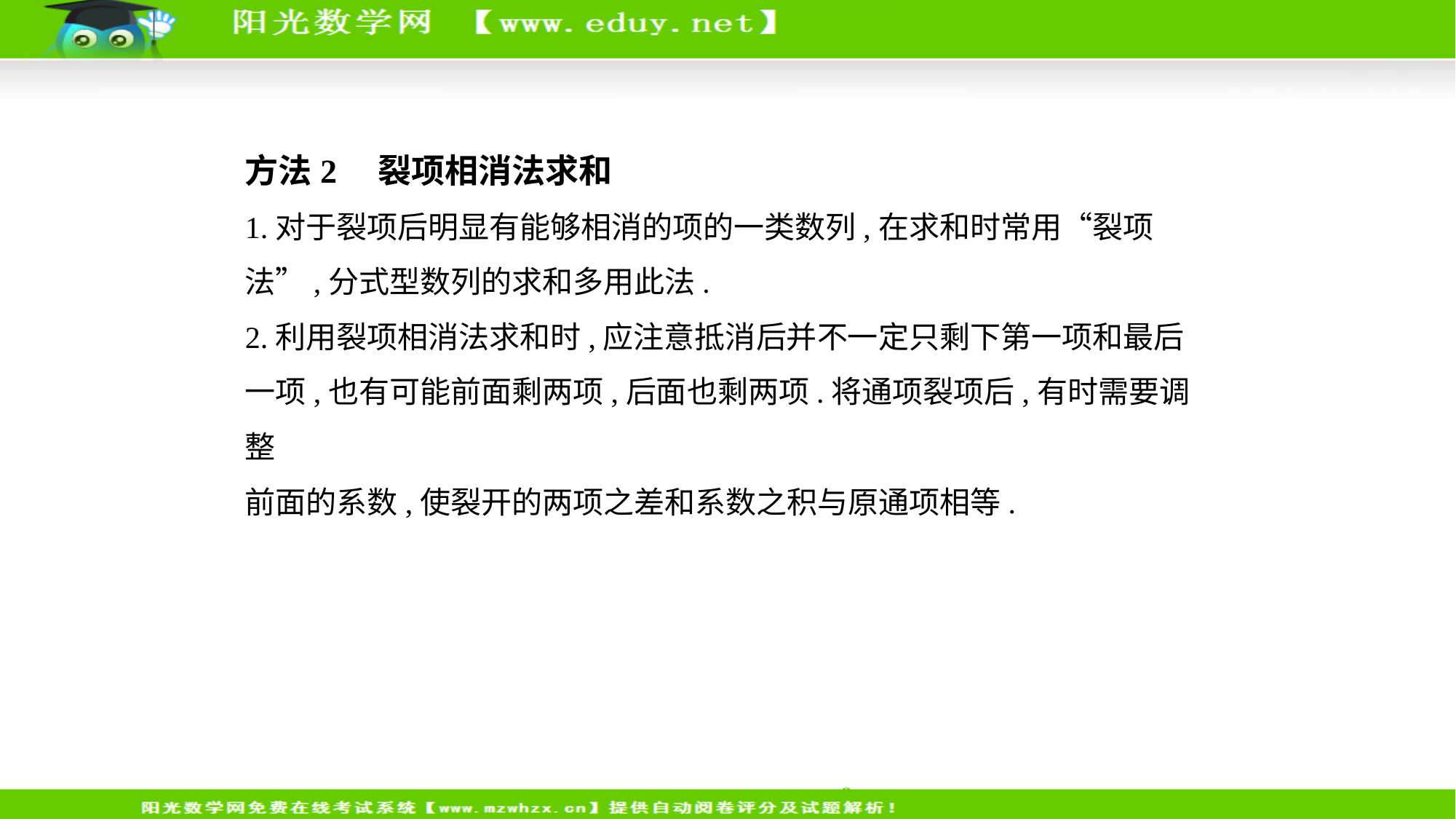

方法2    裂项相消法求和
1.对于裂项后明显有能够相消的项的一类数列,在求和时常用“裂项
法”,分式型数列的求和多用此法.
2.利用裂项相消法求和时,应注意抵消后并不一定只剩下第一项和最后
一项,也有可能前面剩两项,后面也剩两项.将通项裂项后,有时需要调整
前面的系数,使裂开的两项之差和系数之积与原通项相等.